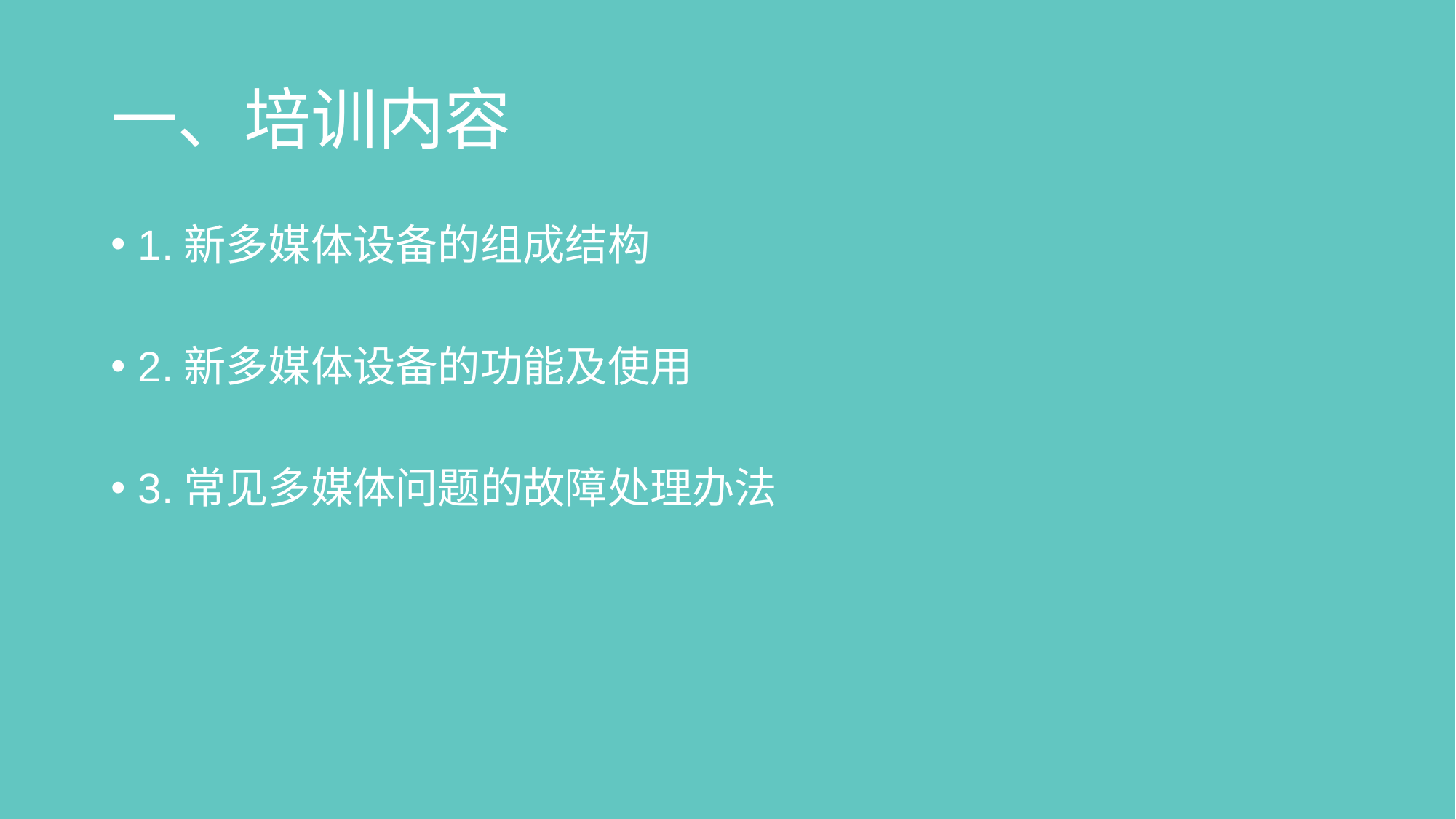

一、培训内容
1.新多媒体设备的组成结构

2.新多媒体设备的功能及使用

3.常见多媒体问题的故障处理办法